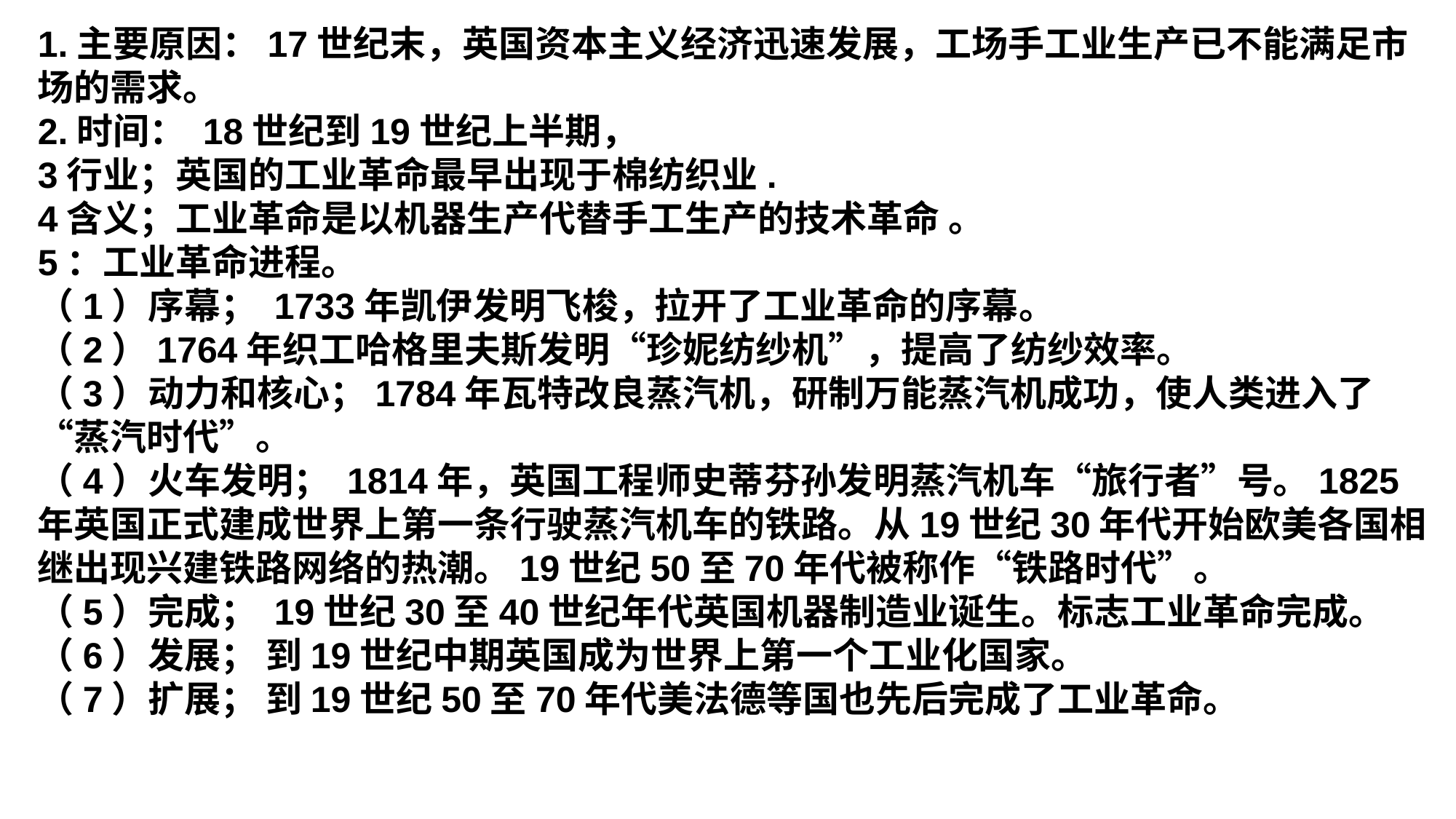

1.主要原因：17世纪末，英国资本主义经济迅速发展，工场手工业生产已不能满足市场的需求。2.时间： 18世纪到19世纪上半期， 3行业；英国的工业革命最早出现于棉纺织业.4含义；工业革命是以机器生产代替手工生产的技术革命 。5：工业革命进程。        （1）序幕； 1733年凯伊发明飞梭，拉开了工业革命的序幕。（2）1764年织工哈格里夫斯发明“珍妮纺纱机”，提高了纺纱效率。（3）动力和核心；1784年瓦特改良蒸汽机，研制万能蒸汽机成功，使人类进入了“蒸汽时代”。（4）火车发明； 1814年，英国工程师史蒂芬孙发明蒸汽机车“旅行者”号。1825年英国正式建成世界上第一条行驶蒸汽机车的铁路。从19世纪30年代开始欧美各国相继出现兴建铁路网络的热潮。19世纪50至70年代被称作“铁路时代”。（5）完成； 19世纪30至40世纪年代英国机器制造业诞生。标志工业革命完成。（6）发展； 到19世纪中期英国成为世界上第一个工业化国家。（7）扩展； 到19世纪50至70年代美法德等国也先后完成了工业革命。